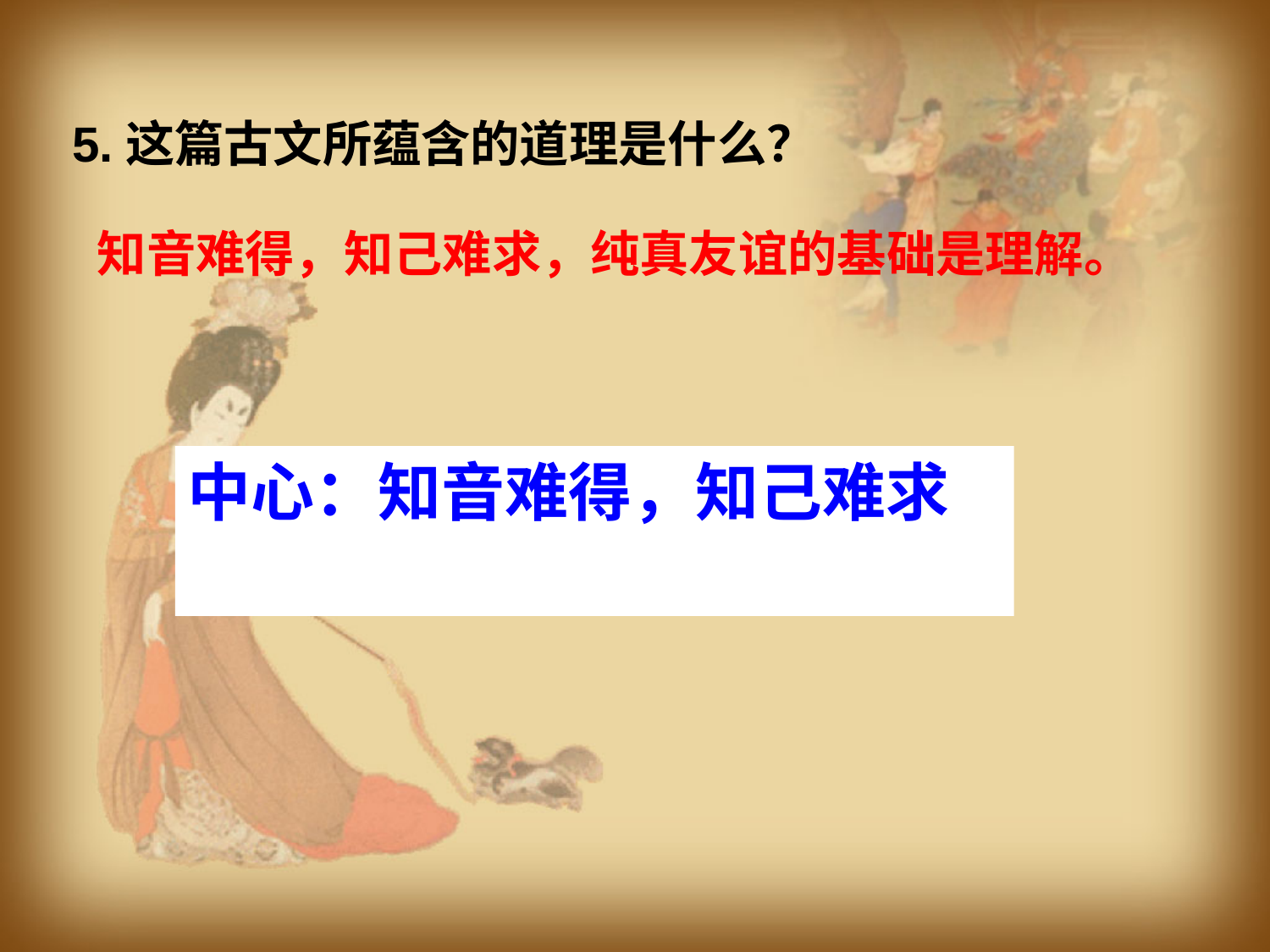

5.这篇古文所蕴含的道理是什么？
知音难得，知己难求，纯真友谊的基础是理解。
中心：知音难得，知己难求